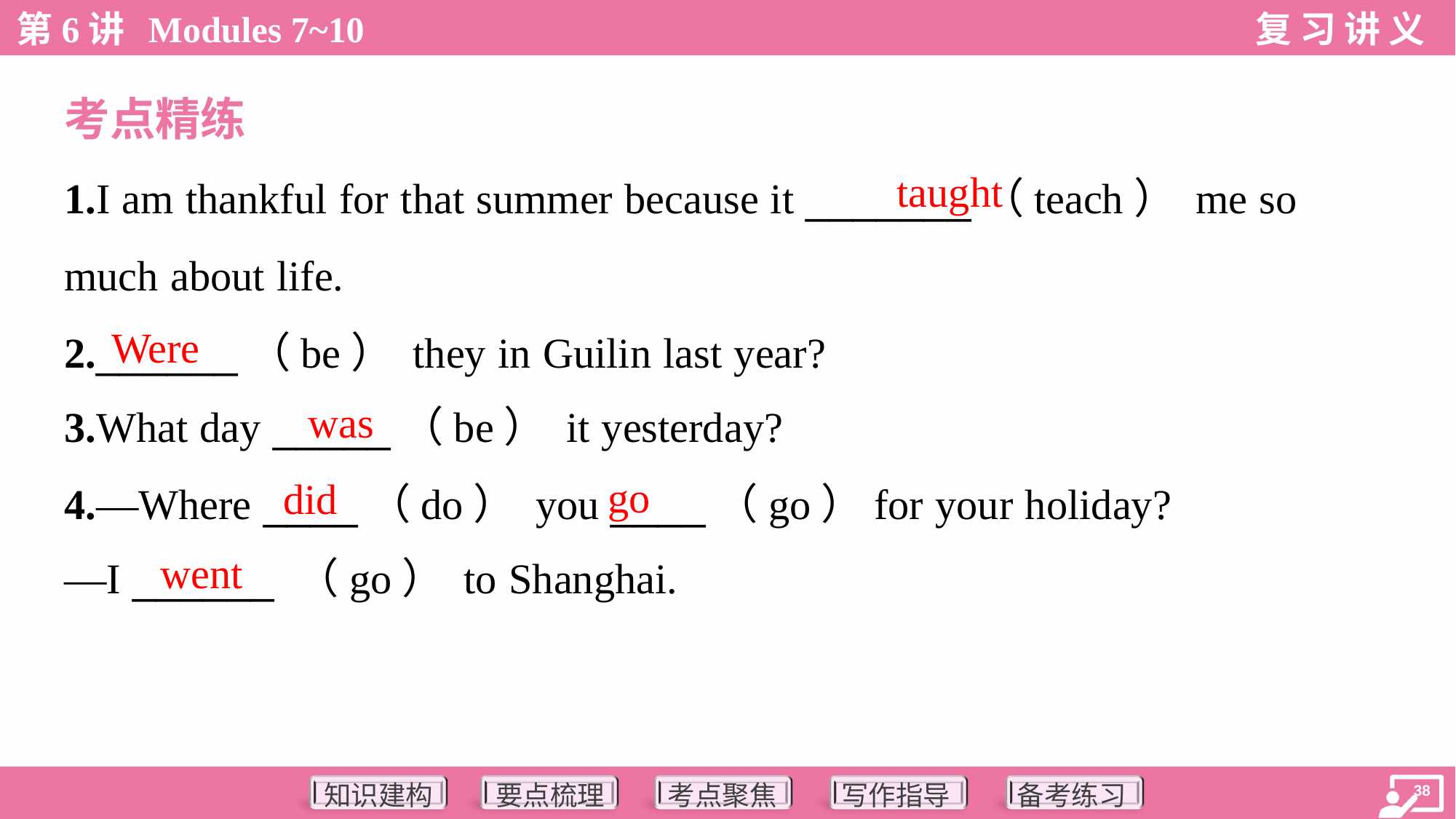

考点精练
taught
1.I am thankful for that summer because it _______（teach） me so
much about life.
2.______（be） they in Guilin last year?
3.What day _____（be） it yesterday?
Were
was
go
did
4.—Where ____（do） you ____（go）for your holiday?
—I ______ （go） to Shanghai.
went